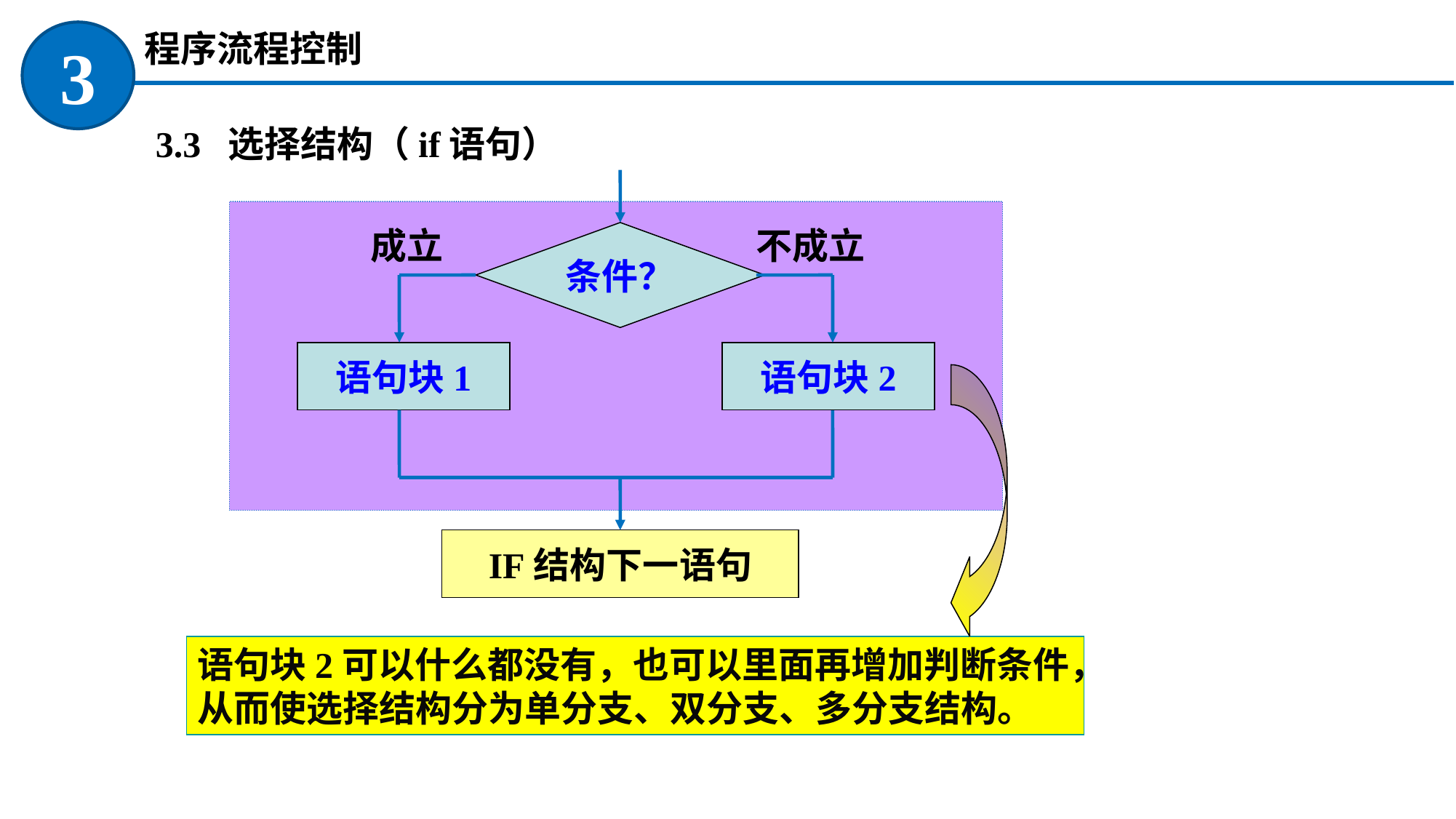

程序流程控制
3
 3.3  选择结构（if语句）

条件？
成立
不成立

语句块1
语句块2

IF结构下一语句

语句块2可以什么都没有，也可以里面再增加判断条件，
从而使选择结构分为单分支、双分支、多分支结构。